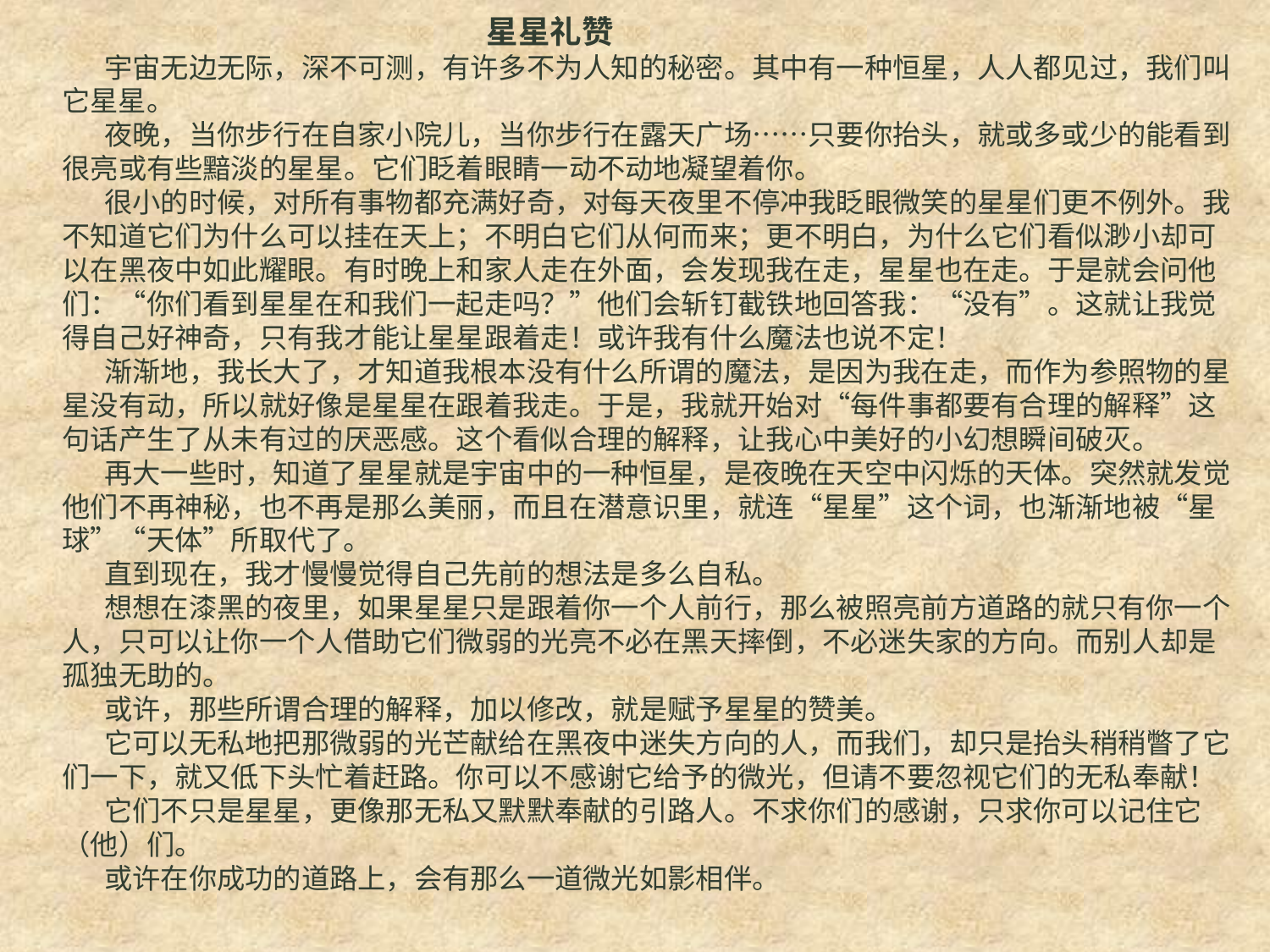

星星礼赞
宇宙无边无际，深不可测，有许多不为人知的秘密。其中有一种恒星，人人都见过，我们叫它星星。
夜晚，当你步行在自家小院儿，当你步行在露天广场……只要你抬头，就或多或少的能看到很亮或有些黯淡的星星。它们眨着眼睛一动不动地凝望着你。
很小的时候，对所有事物都充满好奇，对每天夜里不停冲我眨眼微笑的星星们更不例外。我不知道它们为什么可以挂在天上；不明白它们从何而来；更不明白，为什么它们看似渺小却可以在黑夜中如此耀眼。有时晚上和家人走在外面，会发现我在走，星星也在走。于是就会问他们：“你们看到星星在和我们一起走吗？”他们会斩钉截铁地回答我：“没有”。这就让我觉得自己好神奇，只有我才能让星星跟着走！或许我有什么魔法也说不定！
渐渐地，我长大了，才知道我根本没有什么所谓的魔法，是因为我在走，而作为参照物的星星没有动，所以就好像是星星在跟着我走。于是，我就开始对“每件事都要有合理的解释”这句话产生了从未有过的厌恶感。这个看似合理的解释，让我心中美好的小幻想瞬间破灭。
再大一些时，知道了星星就是宇宙中的一种恒星，是夜晚在天空中闪烁的天体。突然就发觉他们不再神秘，也不再是那么美丽，而且在潜意识里，就连“星星”这个词，也渐渐地被“星球”“天体”所取代了。
直到现在，我才慢慢觉得自己先前的想法是多么自私。
想想在漆黑的夜里，如果星星只是跟着你一个人前行，那么被照亮前方道路的就只有你一个人，只可以让你一个人借助它们微弱的光亮不必在黑天摔倒，不必迷失家的方向。而别人却是孤独无助的。
或许，那些所谓合理的解释，加以修改，就是赋予星星的赞美。
它可以无私地把那微弱的光芒献给在黑夜中迷失方向的人，而我们，却只是抬头稍稍瞥了它们一下，就又低下头忙着赶路。你可以不感谢它给予的微光，但请不要忽视它们的无私奉献！
它们不只是星星，更像那无私又默默奉献的引路人。不求你们的感谢，只求你可以记住它（他）们。
或许在你成功的道路上，会有那么一道微光如影相伴。